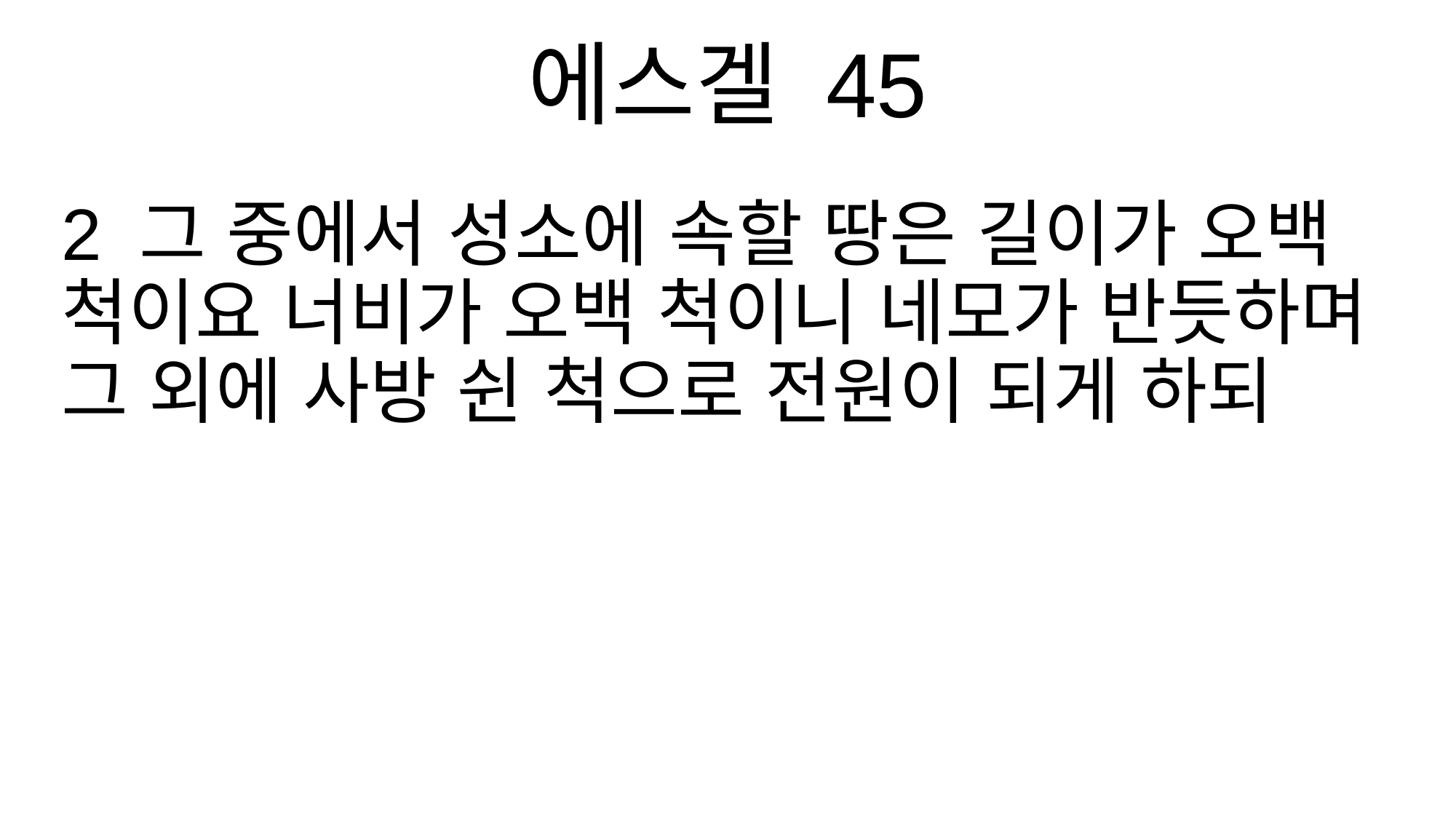

에스겔 45
2 그 중에서 성소에 속할 땅은 길이가 오백 척이요 너비가 오백 척이니 네모가 반듯하며 그 외에 사방 쉰 척으로 전원이 되게 하되